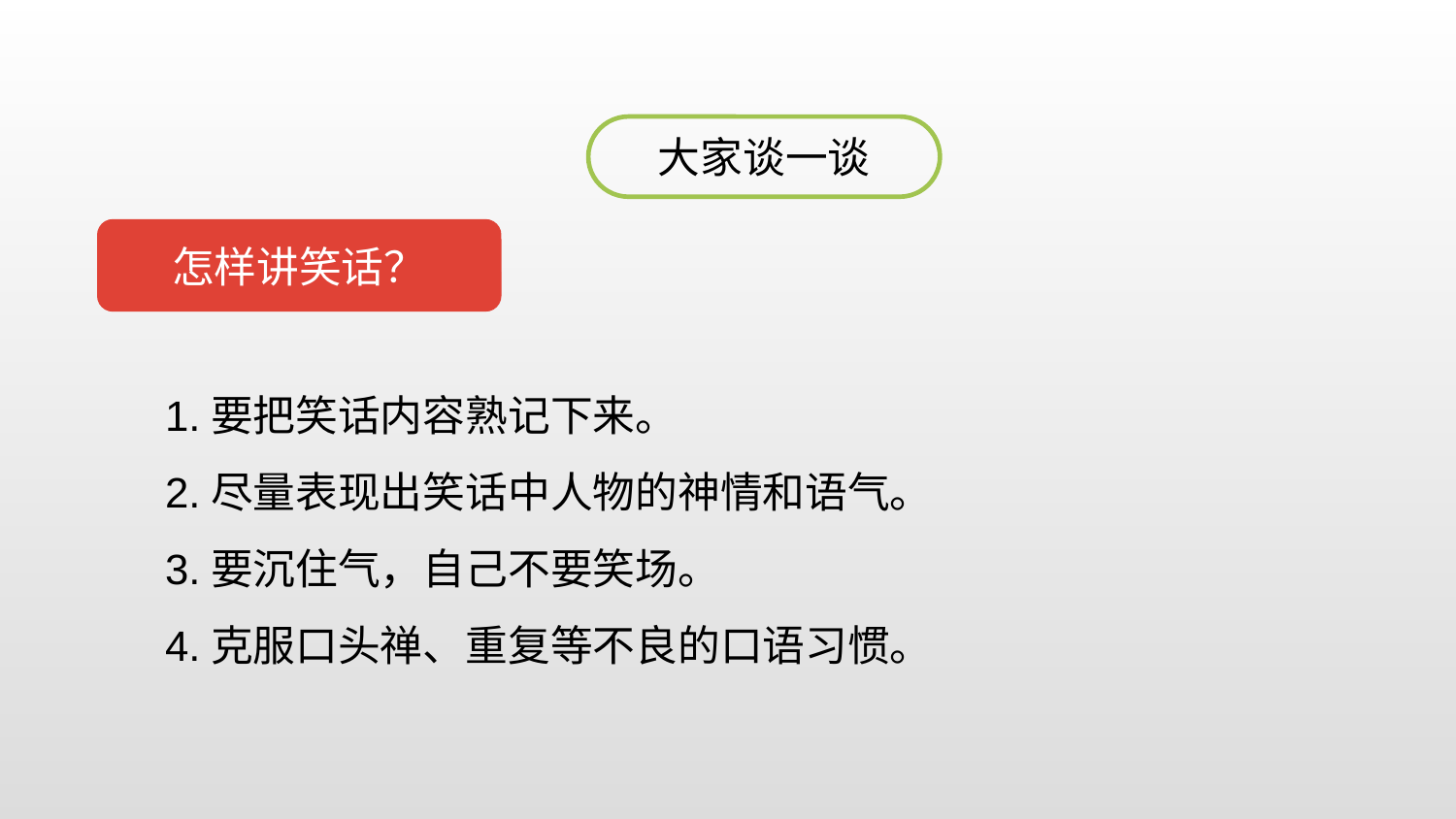

大家谈一谈
怎样讲笑话？
1.要把笑话内容熟记下来。
2.尽量表现出笑话中人物的神情和语气。
3.要沉住气，自己不要笑场。
4.克服口头禅、重复等不良的口语习惯。